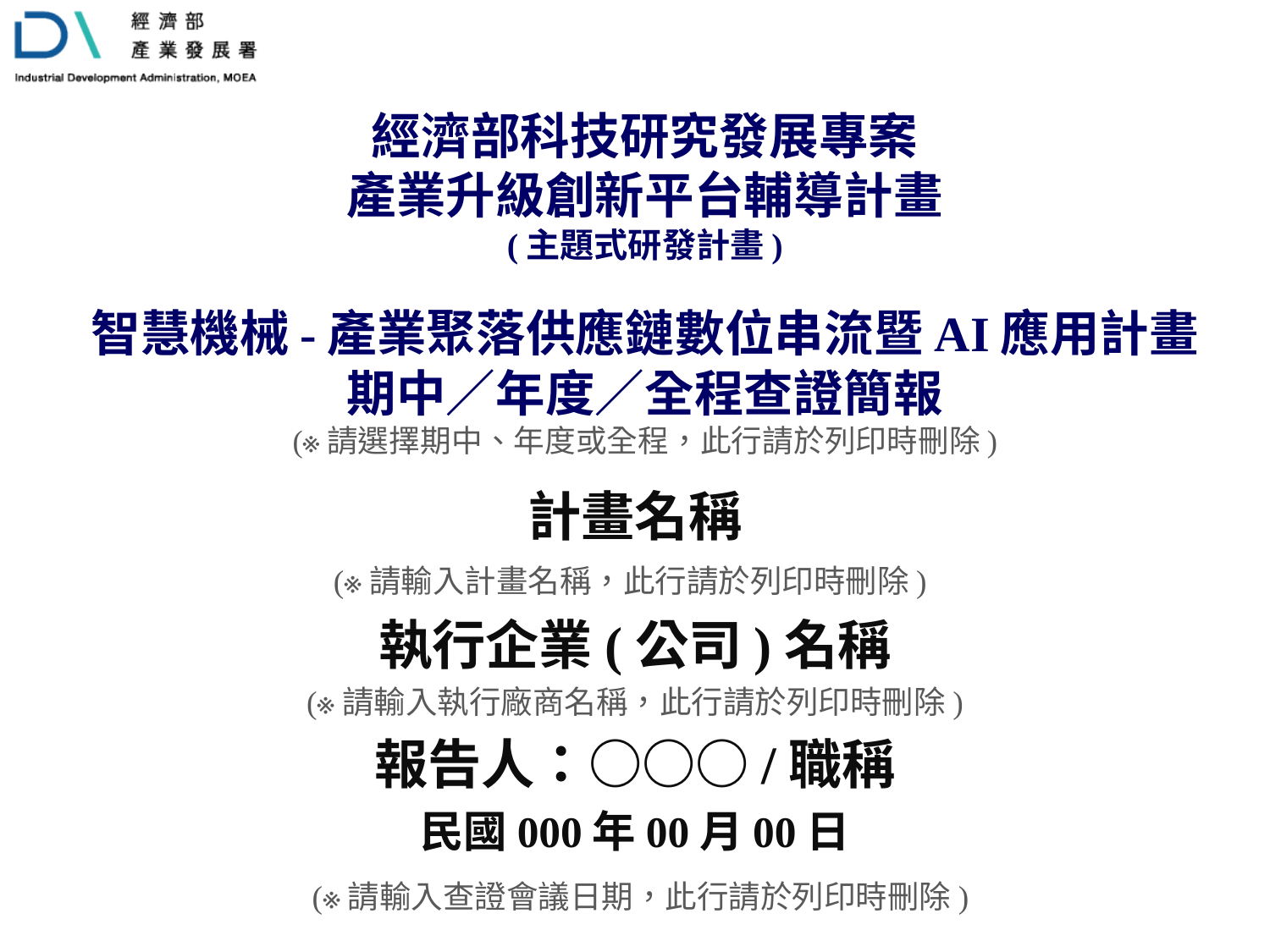

# 經濟部科技研究發展專案 產業升級創新平台輔導計畫 (主題式研發計畫) 智慧機械-產業聚落供應鏈數位串流暨AI應用計畫 期中／年度／全程查證簡報 (※請選擇期中、年度或全程，此行請於列印時刪除)
計畫名稱
(※請輸入計畫名稱，此行請於列印時刪除)
執行企業(公司)名稱
(※請輸入執行廠商名稱，此行請於列印時刪除)
報告人：○○○/職稱
民國000年00月00日
 (※請輸入查證會議日期，此行請於列印時刪除)